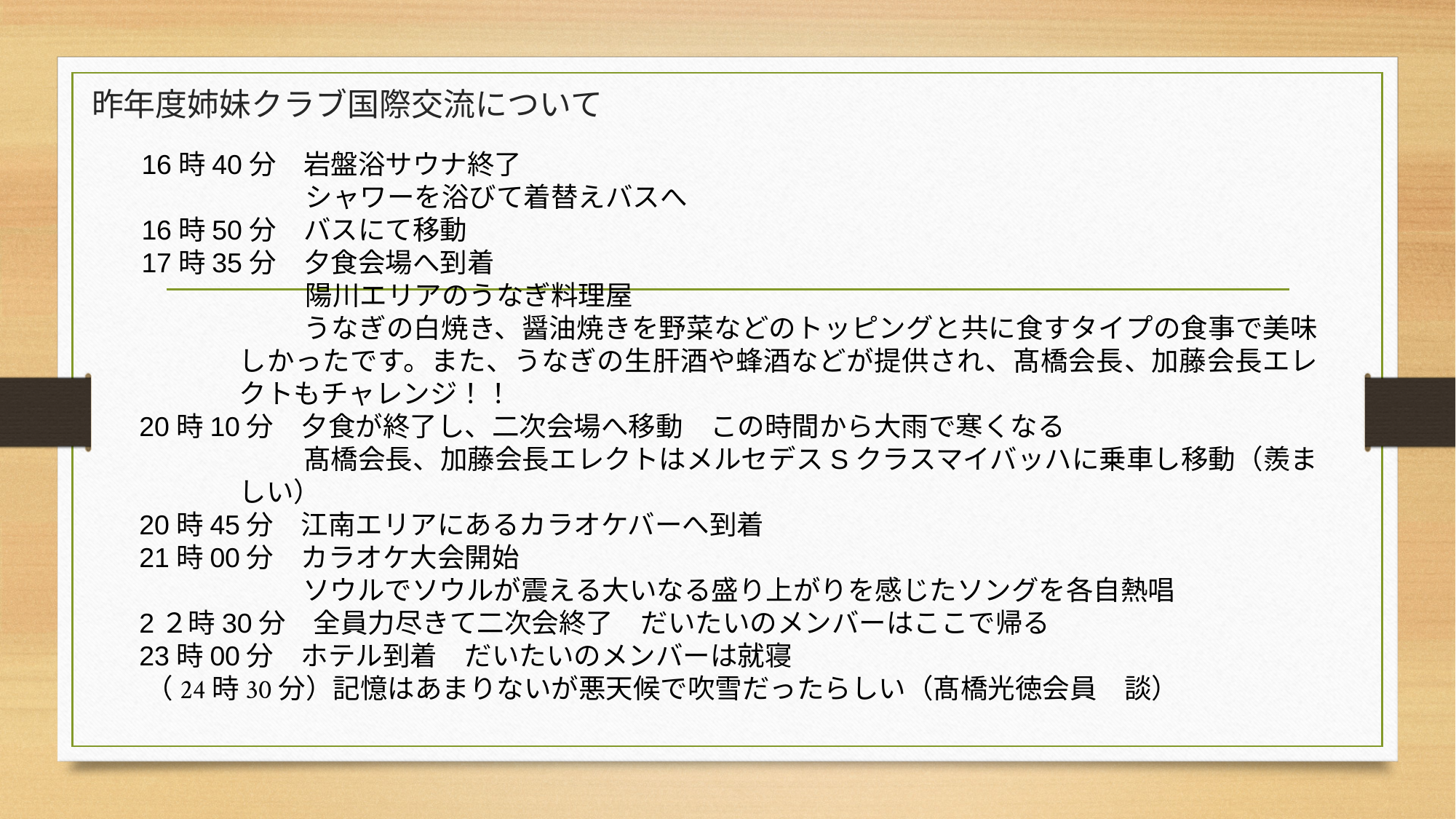

# 昨年度姉妹クラブ国際交流について
16時40分　岩盤浴サウナ終了
　　　　　　シャワーを浴びて着替えバスへ
16時50分　バスにて移動
17時35分　夕食会場へ到着
　　　　　　陽川エリアのうなぎ料理屋
　　　　　　うなぎの白焼き、醤油焼きを野菜などのトッピングと共に食すタイプの食事で美味しかったです。また、うなぎの生肝酒や蜂酒などが提供され、髙橋会長、加藤会長エレクトもチャレンジ！！
20時10分　夕食が終了し、二次会場へ移動　この時間から大雨で寒くなる
　　　　　　髙橋会長、加藤会長エレクトはメルセデスSクラスマイバッハに乗車し移動（羨ましい）
20時45分　江南エリアにあるカラオケバーへ到着
21時00分　カラオケ大会開始
　　　　　　ソウルでソウルが震える大いなる盛り上がりを感じたソングを各自熱唱
2２時30分　全員力尽きて二次会終了　だいたいのメンバーはここで帰る
23時00分　ホテル到着　だいたいのメンバーは就寝
　　（24時30分）記憶はあまりないが悪天候で吹雪だったらしい（髙橋光徳会員　談）